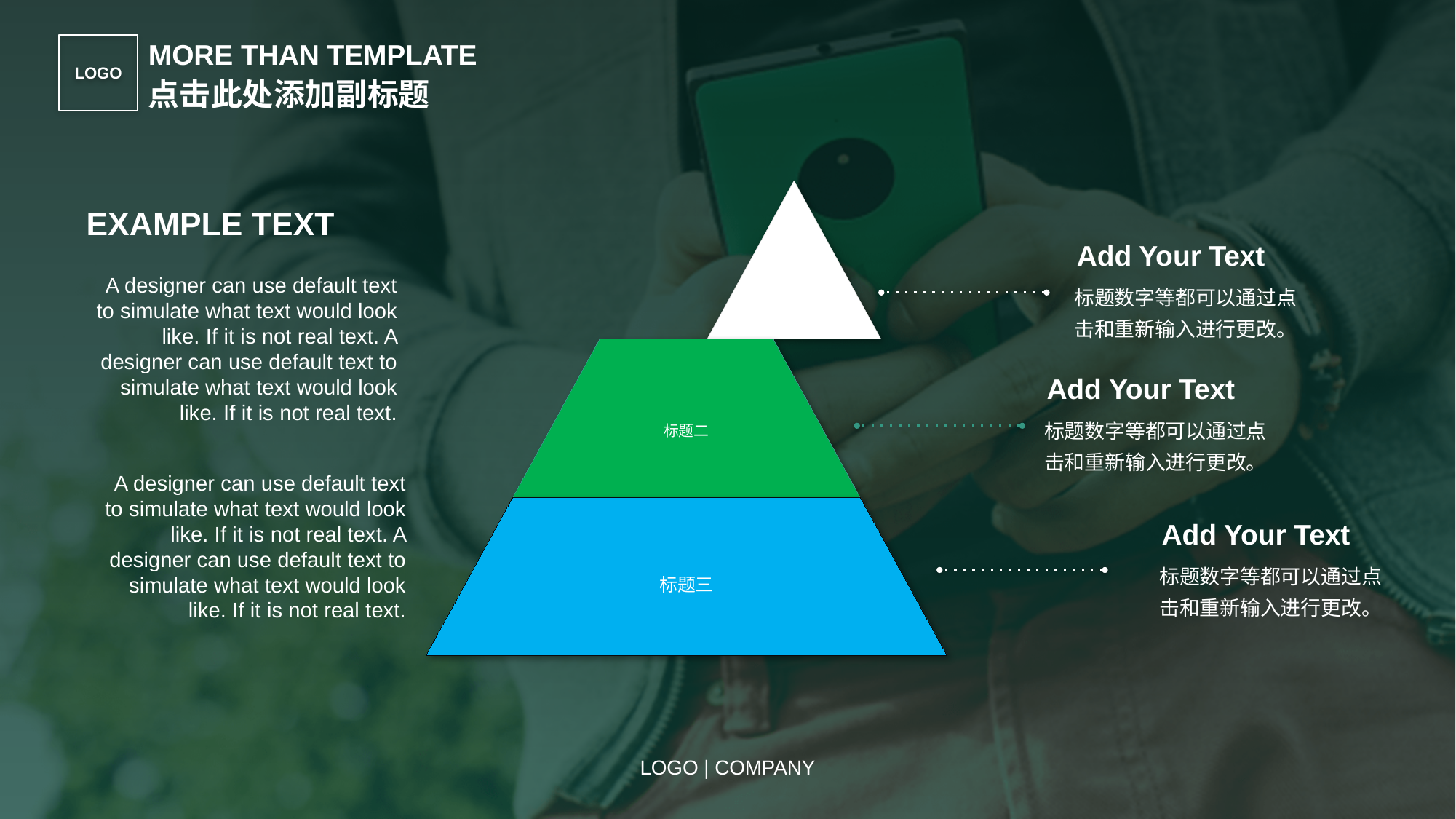

MORE THAN TEMPLATE
点击此处添加副标题
LOGO
EXAMPLE TEXT

标题一
标题二
标题三
Add Your Text
A designer can use default text to simulate what text would look like. If it is not real text. A designer can use default text to simulate what text would look like. If it is not real text.
标题数字等都可以通过点击和重新输入进行更改。
Add Your Text
标题数字等都可以通过点击和重新输入进行更改。
A designer can use default text to simulate what text would look like. If it is not real text. A designer can use default text to simulate what text would look like. If it is not real text.
Add Your Text
标题数字等都可以通过点击和重新输入进行更改。
LOGO | COMPANY